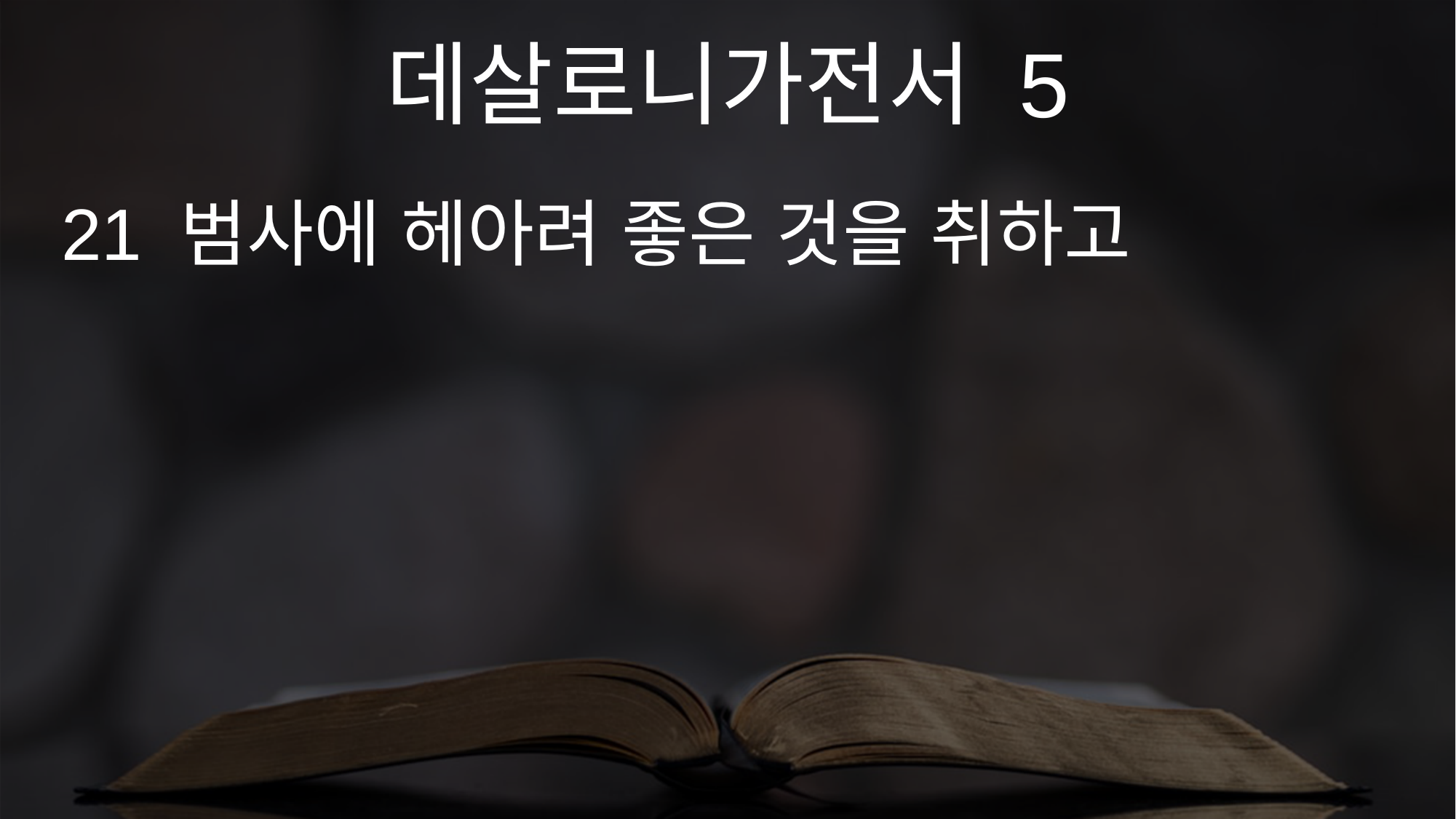

데살로니가전서 5
21 범사에 헤아려 좋은 것을 취하고